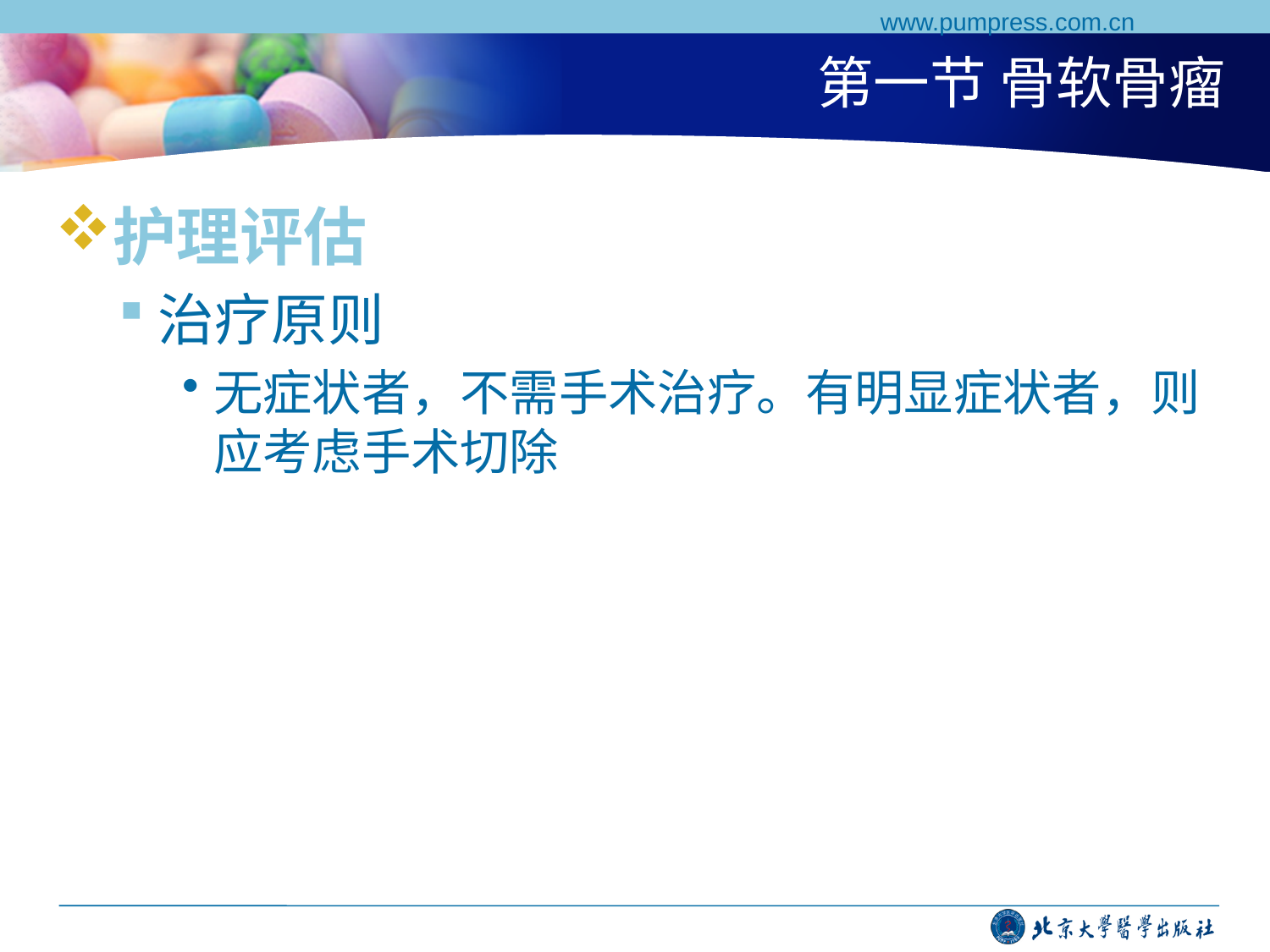

www.pumpress.com.cn
# 第一节 骨软骨瘤
护理评估
治疗原则
无症状者，不需手术治疗。有明显症状者，则应考虑手术切除